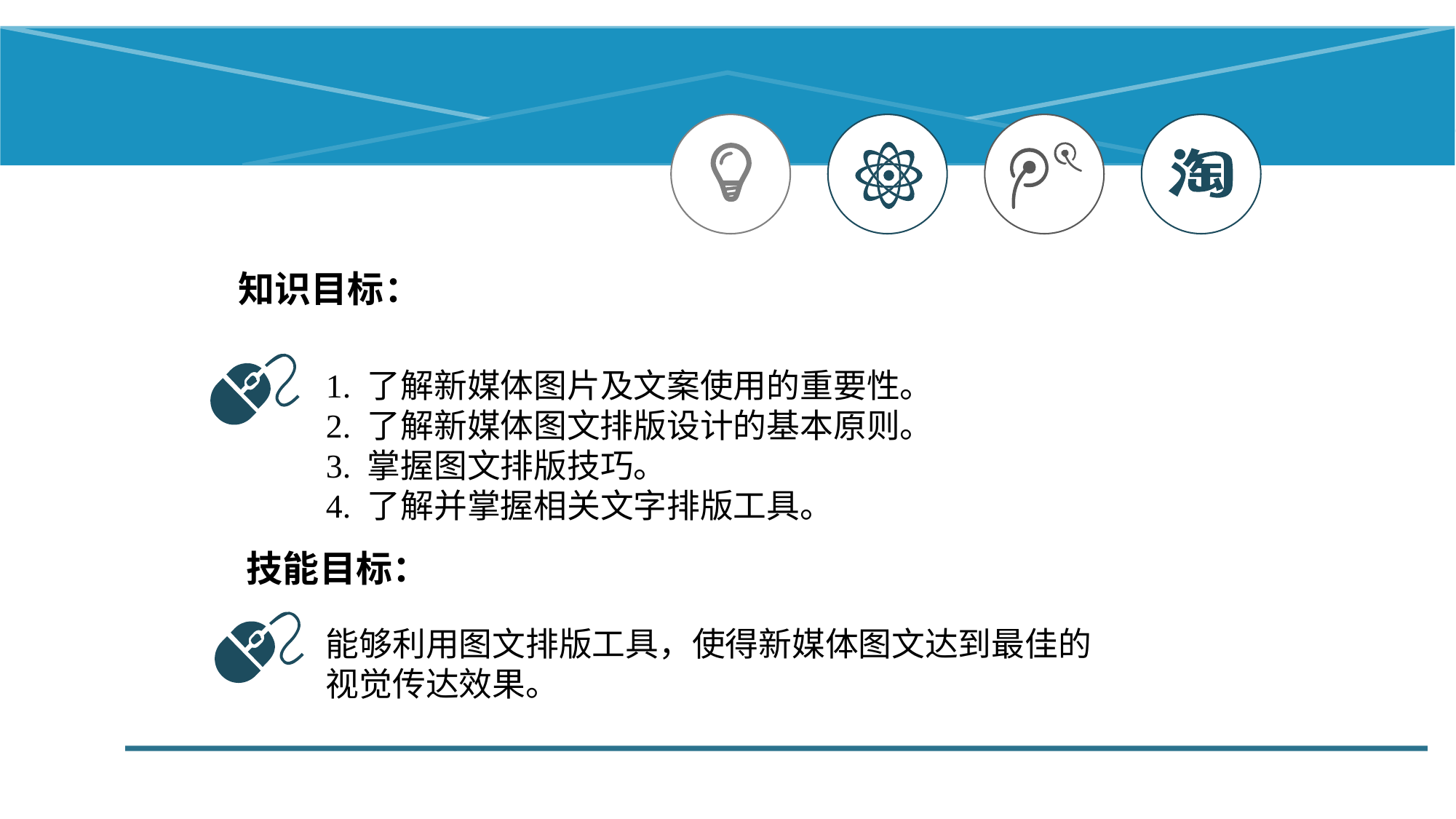

知识目标：

1. 了解新媒体图片及文案使用的重要性。
2. 了解新媒体图文排版设计的基本原则。
3. 掌握图文排版技巧。
4. 了解并掌握相关文字排版工具。
技能目标：

能够利用图文排版工具，使得新媒体图文达到最佳的视觉传达效果。